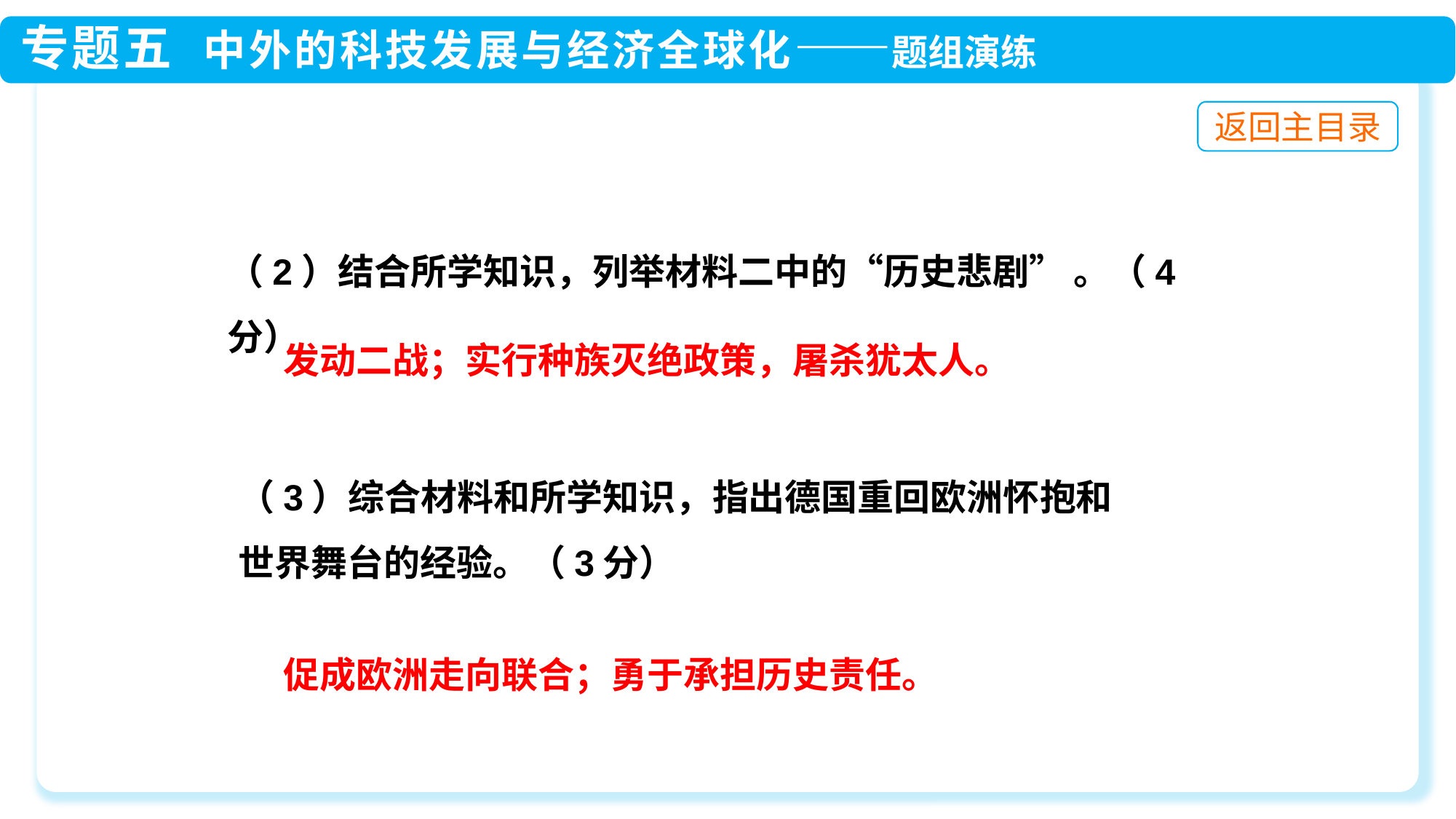

（2）结合所学知识，列举材料二中的“历史悲剧” 。（4分）
发动二战；实行种族灭绝政策，屠杀犹太人。
（3）综合材料和所学知识，指出德国重回欧洲怀抱和世界舞台的经验。（3分）
促成欧洲走向联合；勇于承担历史责任。